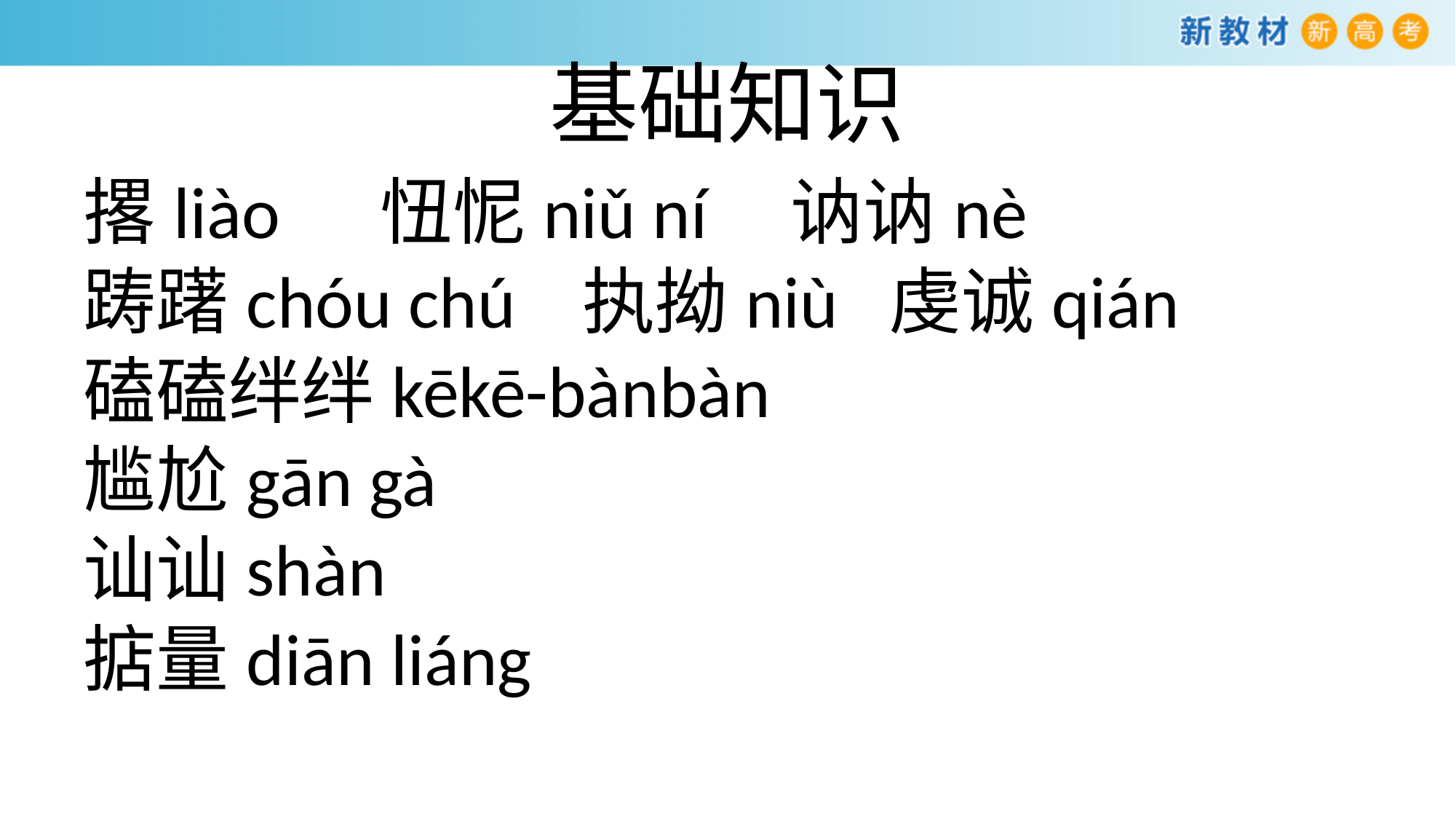

# 基础知识
撂liào     忸怩niǔ ní    讷讷nè
踌躇chóu chú   执拗niù  虔诚qián
磕磕绊绊kēkē-bànbàn
尴尬gān gà
讪讪shàn
掂量diān liáng